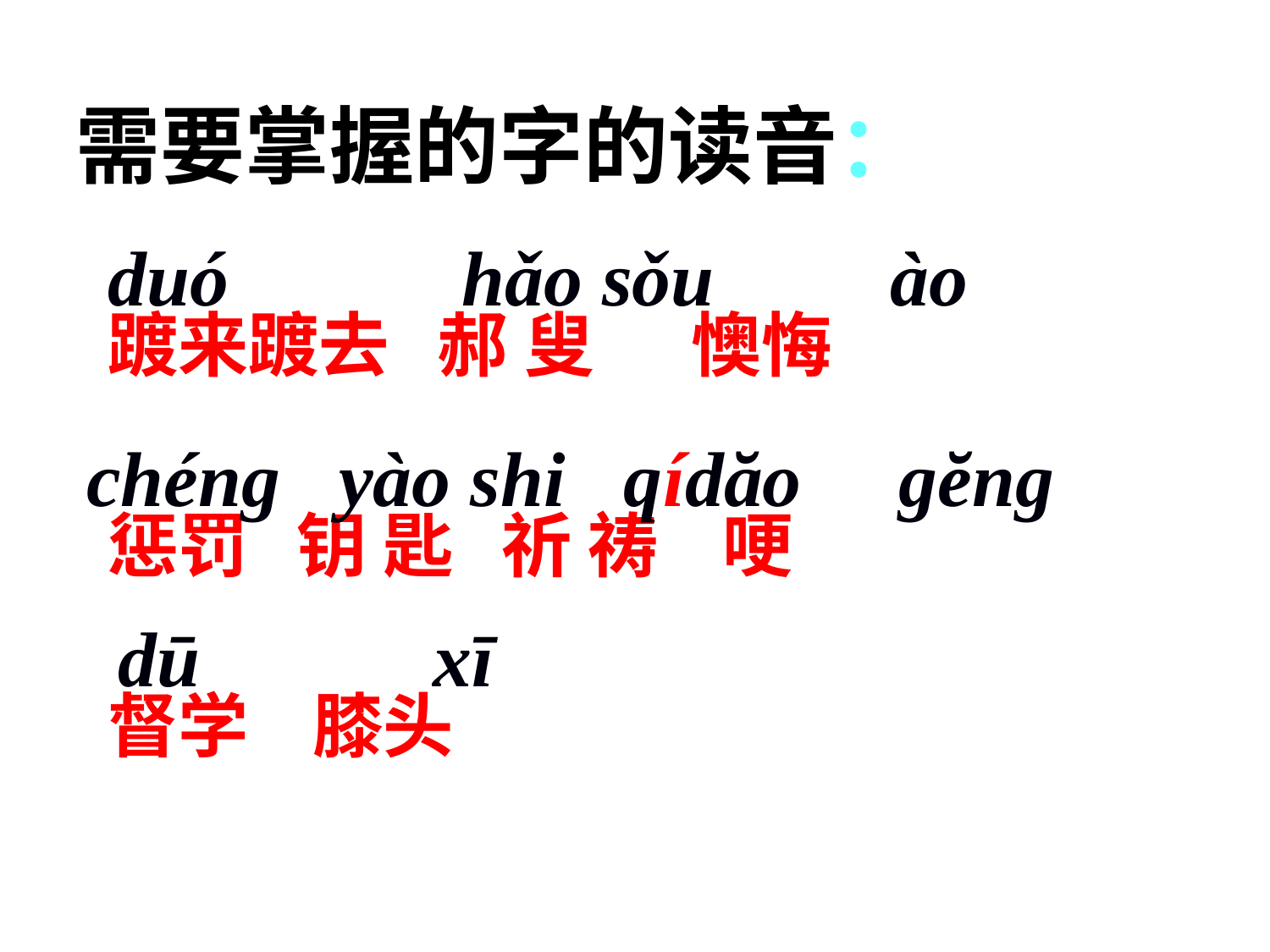

需要掌握的字的读音：
duó                   hǎo sǒu         ào
踱来踱去   郝 叟      懊悔
chéng   yào shi   qídăo     gĕng
惩罚   钥 匙   祈 祷    哽
dū            xī
督学    膝头